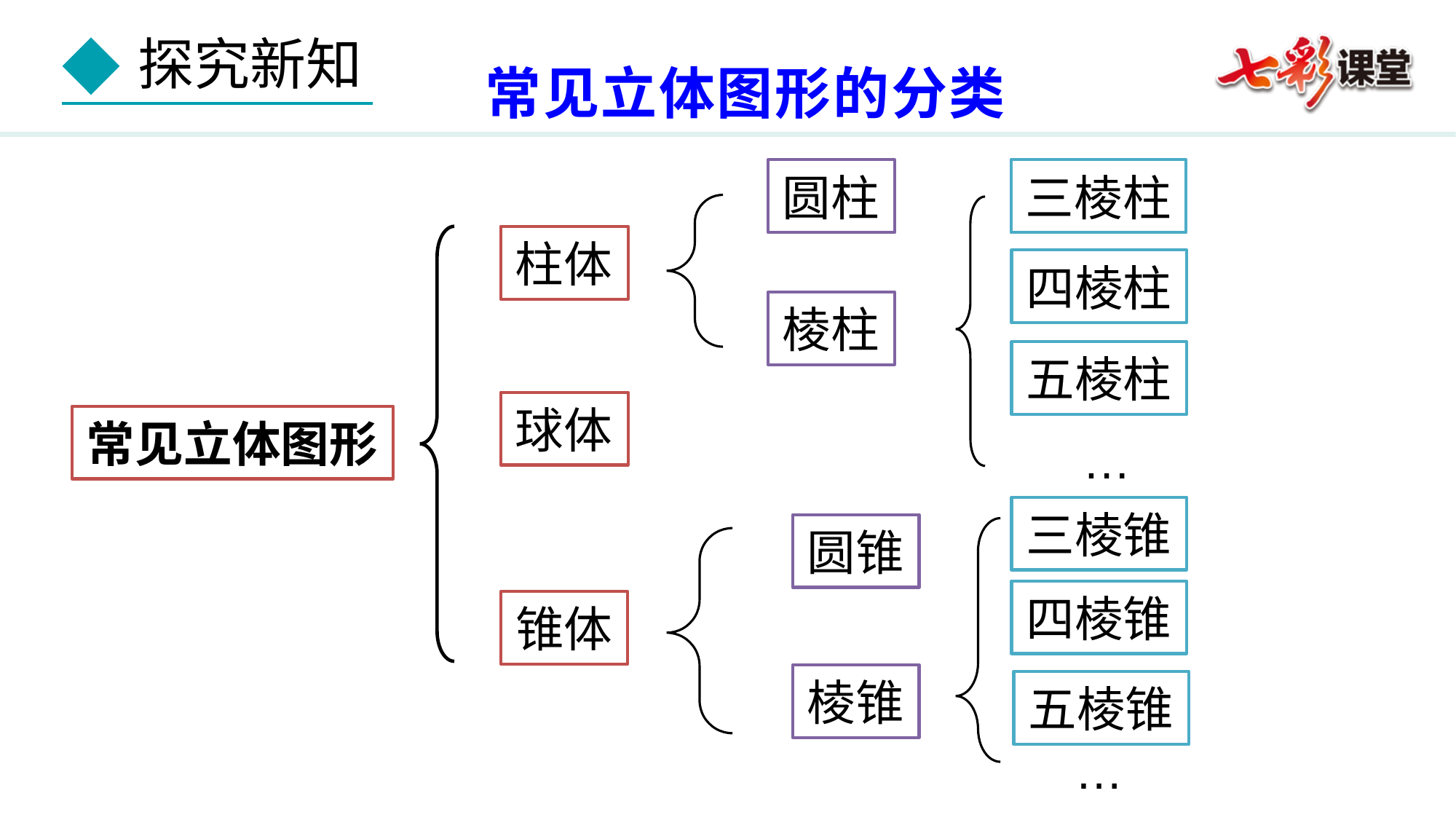

常见立体图形的分类
圆柱
三棱柱

柱体
四棱柱
棱柱
五棱柱
球体
常见立体图形
…
三棱锥
圆锥

四棱锥
锥体
棱锥
五棱锥
…